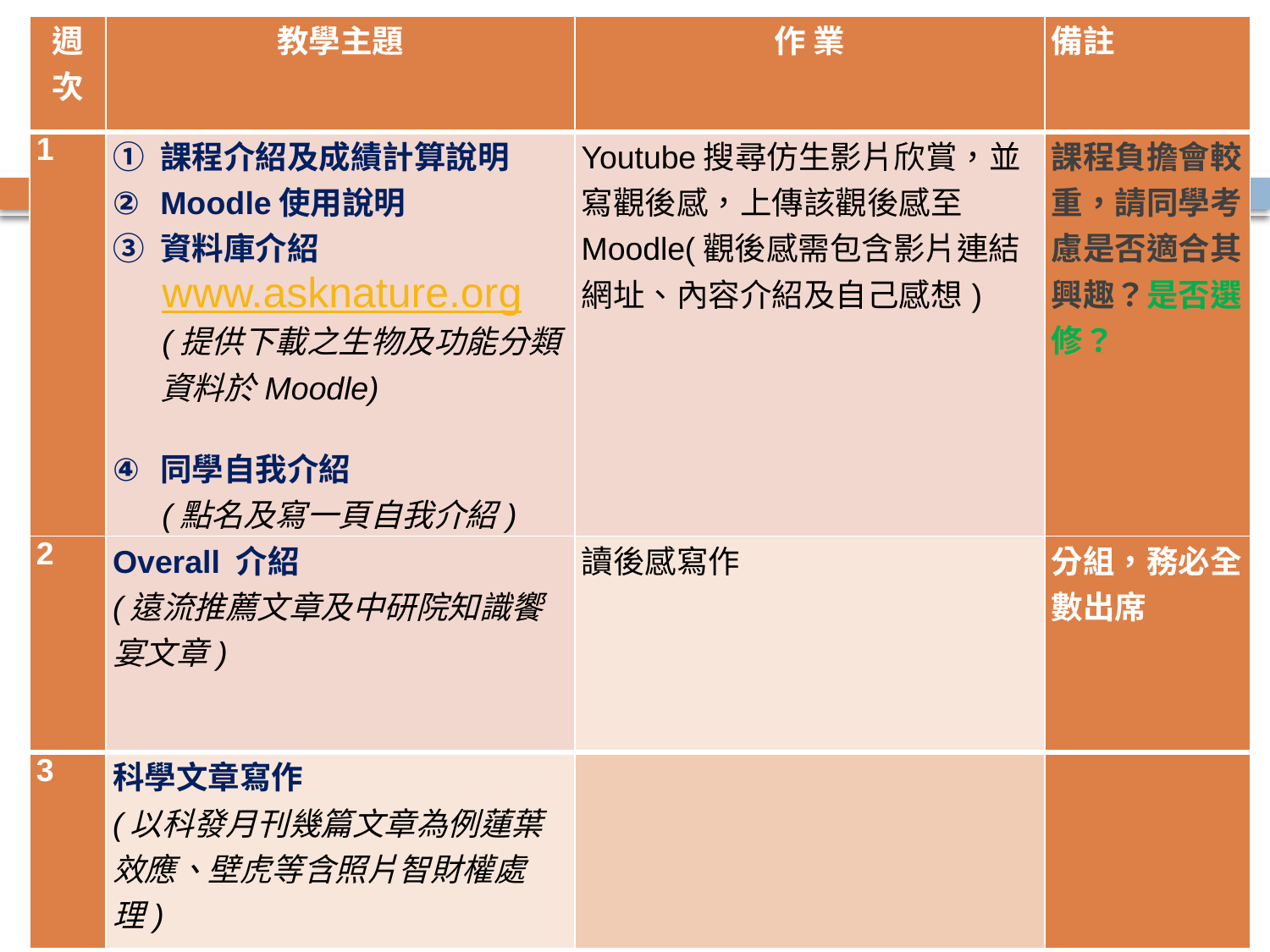

| 週次 | 教學主題 | 作 業 | 備註 |
| --- | --- | --- | --- |
| 1 | 課程介紹及成績計算說明 Moodle使用說明 資料庫介紹 www.asknature.org (提供下載之生物及功能分類資料於Moodle) 同學自我介紹 (點名及寫一頁自我介紹) | Youtube搜尋仿生影片欣賞，並寫觀後感，上傳該觀後感至Moodle(觀後感需包含影片連結網址、內容介紹及自己感想) | 課程負擔會較重，請同學考慮是否適合其興趣？是否選修？ |
| 2 | Overall 介紹 (遠流推薦文章及中研院知識饗宴文章) | 讀後感寫作 | 分組，務必全數出席 |
| 3 | 科學文章寫作 (以科發月刊幾篇文章為例蓮葉效應、壁虎等含照片智財權處理) |  |  |
#